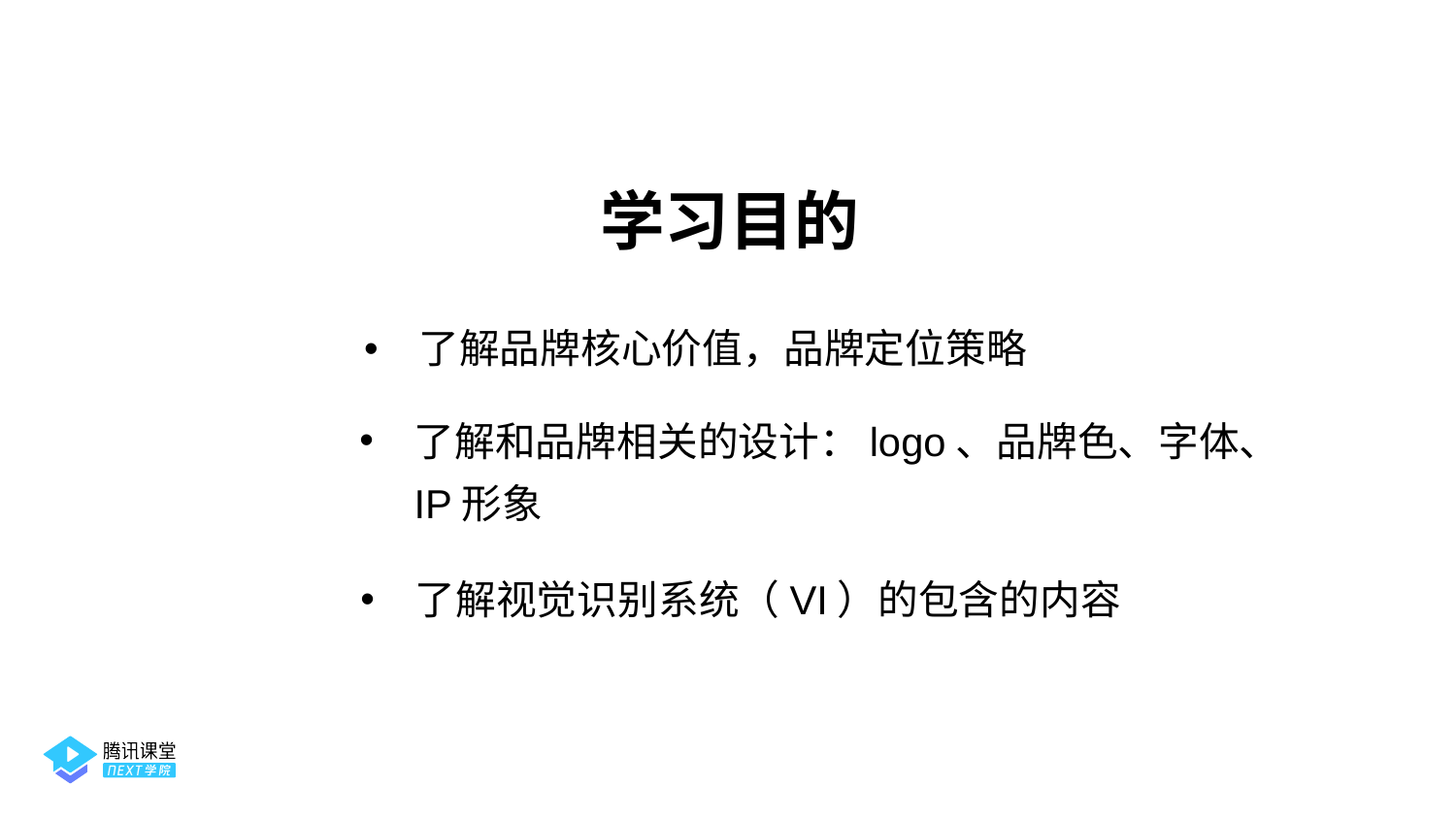

学习目的
了解品牌核心价值，品牌定位策略
了解和品牌相关的设计：logo、品牌色、字体、IP形象

了解视觉识别系统（VI）的包含的内容